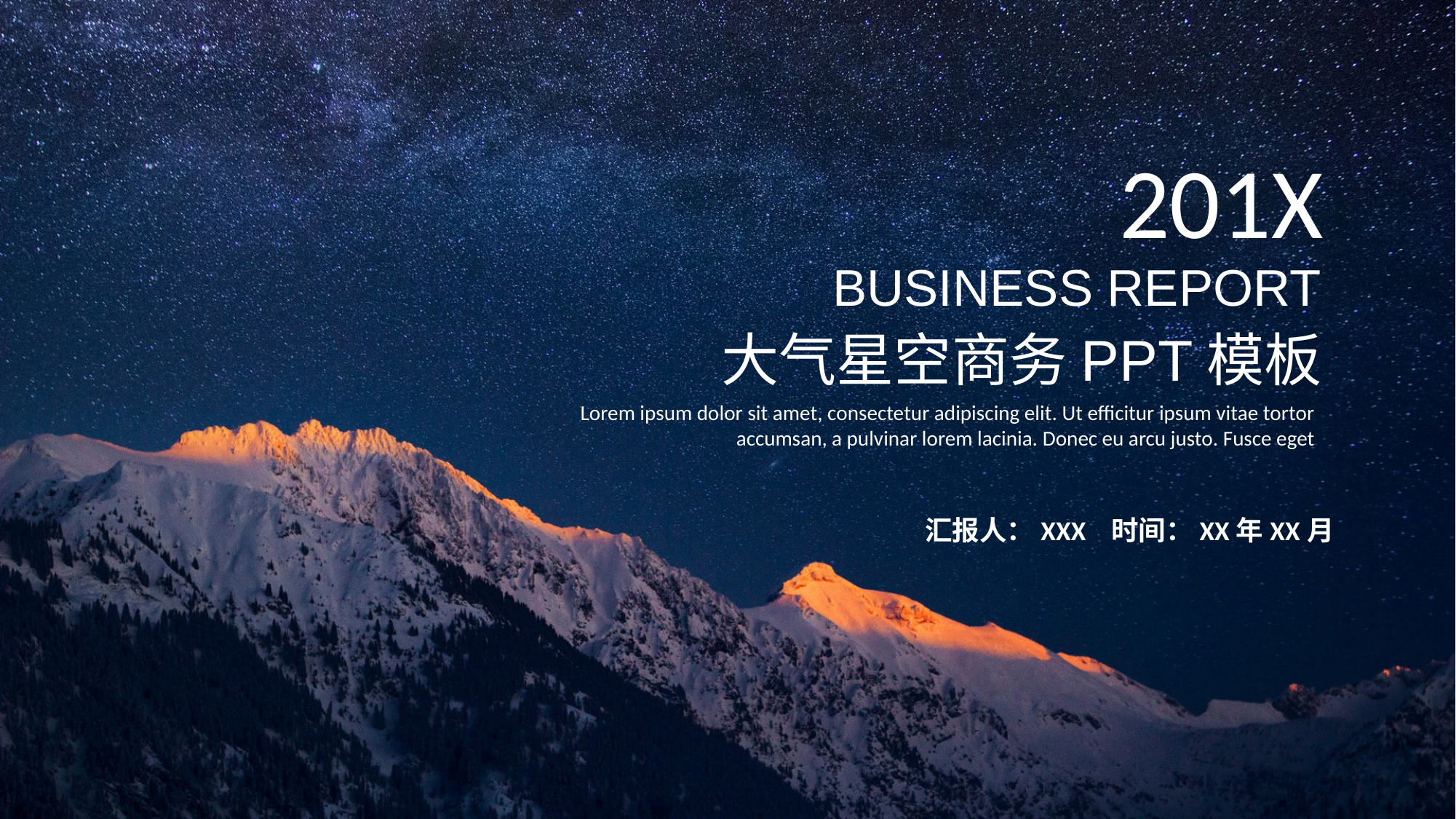

201X
BUSINESS REPORT
大气星空商务PPT模板
Lorem ipsum dolor sit amet, consectetur adipiscing elit. Ut efficitur ipsum vitae tortor accumsan, a pulvinar lorem lacinia. Donec eu arcu justo. Fusce eget
汇报人：XXX   时间：XX年XX月